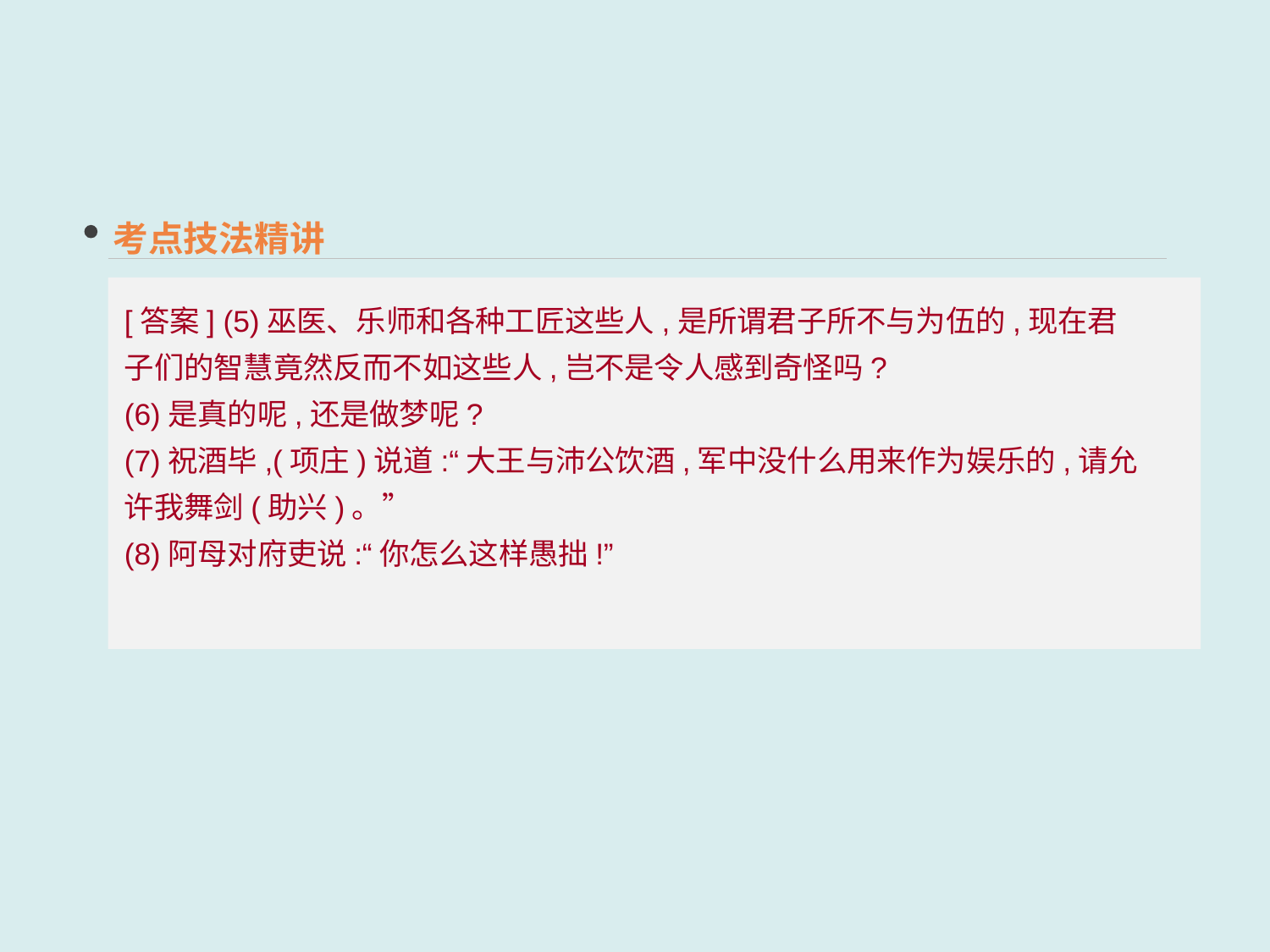

考点技法精讲

[答案] (5)巫医、乐师和各种工匠这些人,是所谓君子所不与为伍的,现在君子们的智慧竟然反而不如这些人,岂不是令人感到奇怪吗?
(6)是真的呢,还是做梦呢?
(7)祝酒毕,(项庄)说道:“大王与沛公饮酒,军中没什么用来作为娱乐的,请允许我舞剑(助兴)。”
(8)阿母对府吏说:“你怎么这样愚拙!”